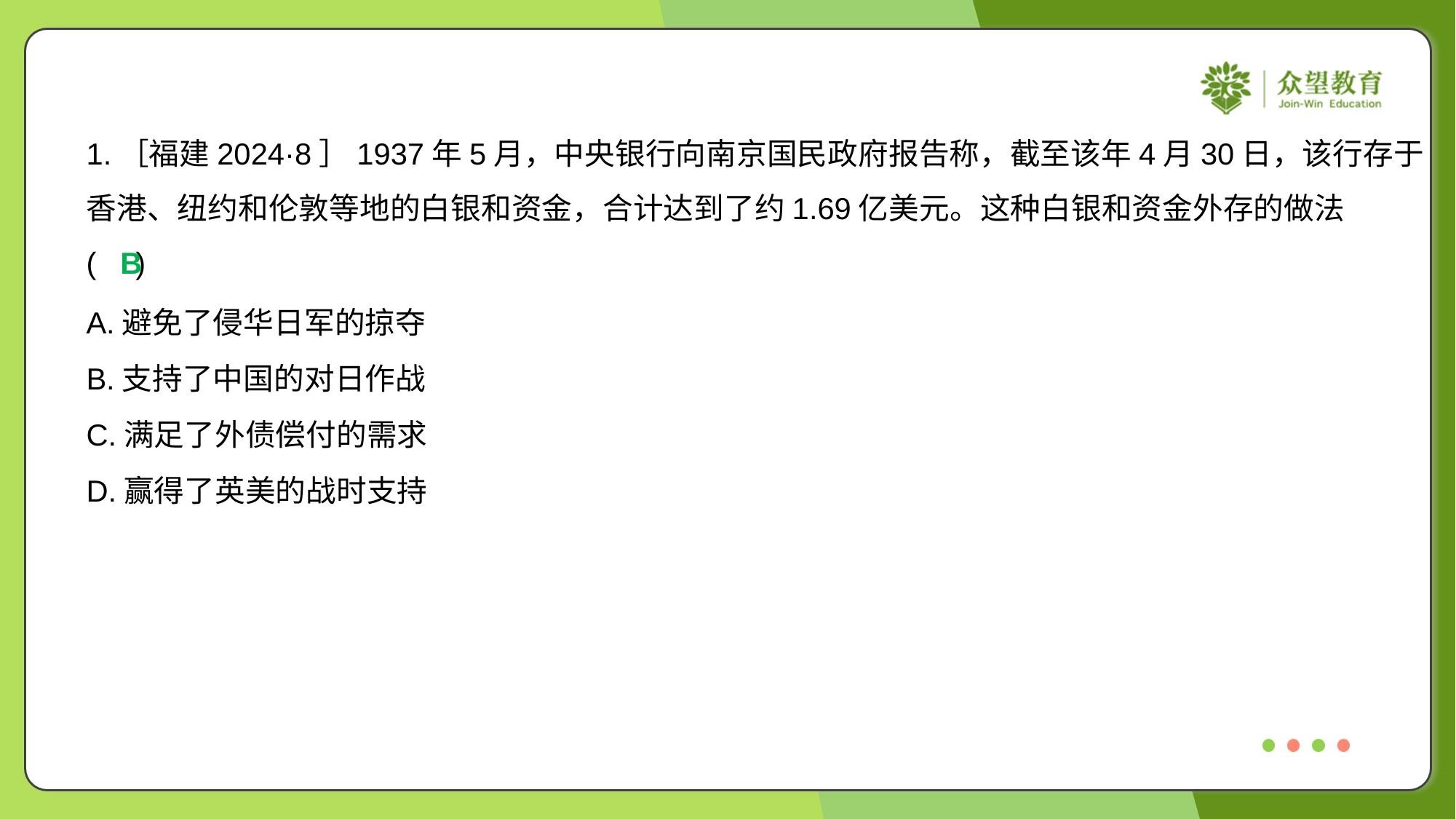

1.［福建2024·8］1937年5月，中央银行向南京国民政府报告称，截至该年4月30日，该行存于
香港、纽约和伦敦等地的白银和资金，合计达到了约1.69亿美元。这种白银和资金外存的做法
(     )
B
A.避免了侵华日军的掠夺
B.支持了中国的对日作战
C.满足了外债偿付的需求
D.赢得了英美的战时支持